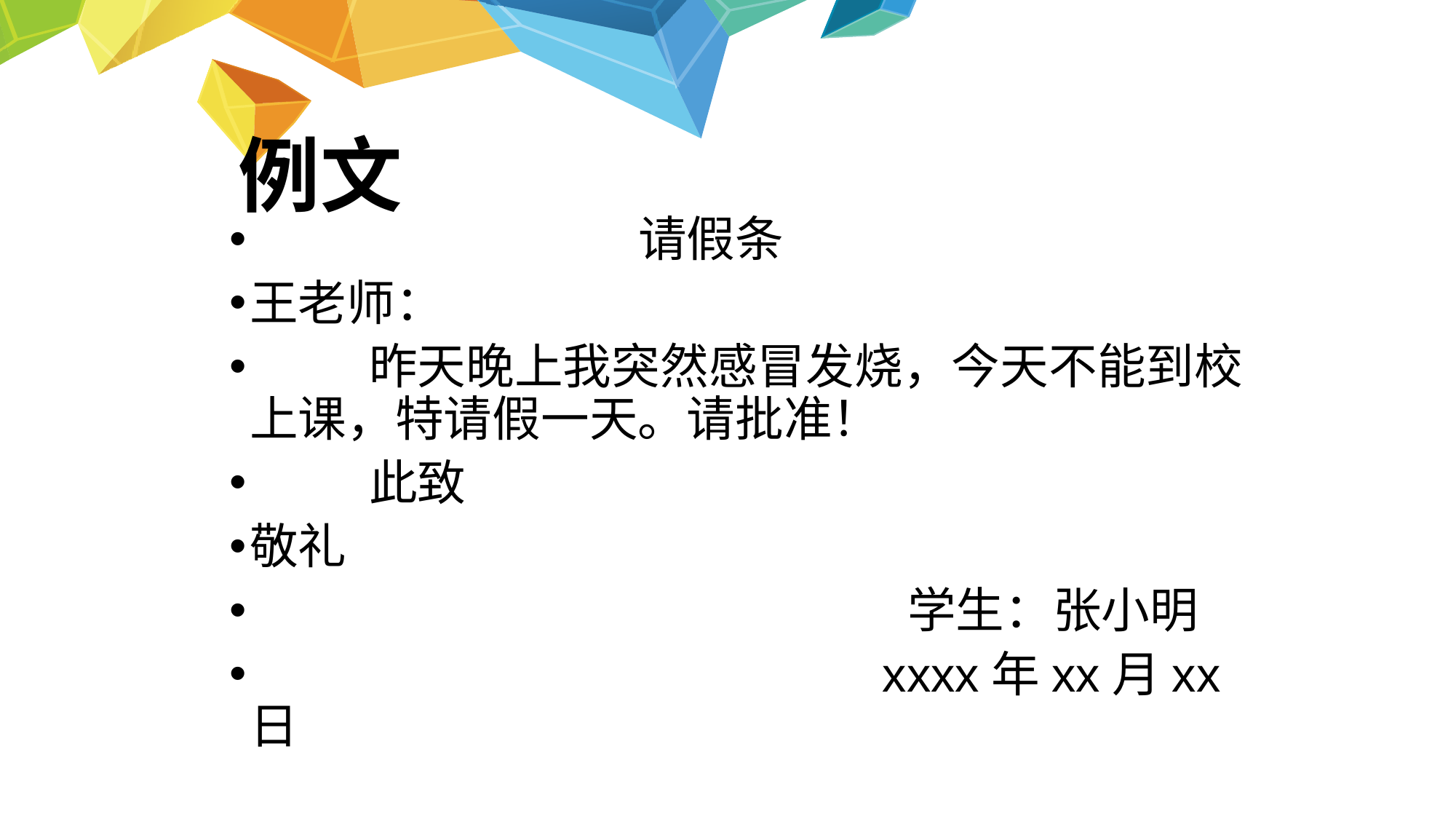

# 例文
                            请假条
王老师：
        昨天晚上我突然感冒发烧，今天不能到校上课，特请假一天。请批准！
        此致
敬礼
                                                学生：张小明
                                               xxxx年xx月xx日